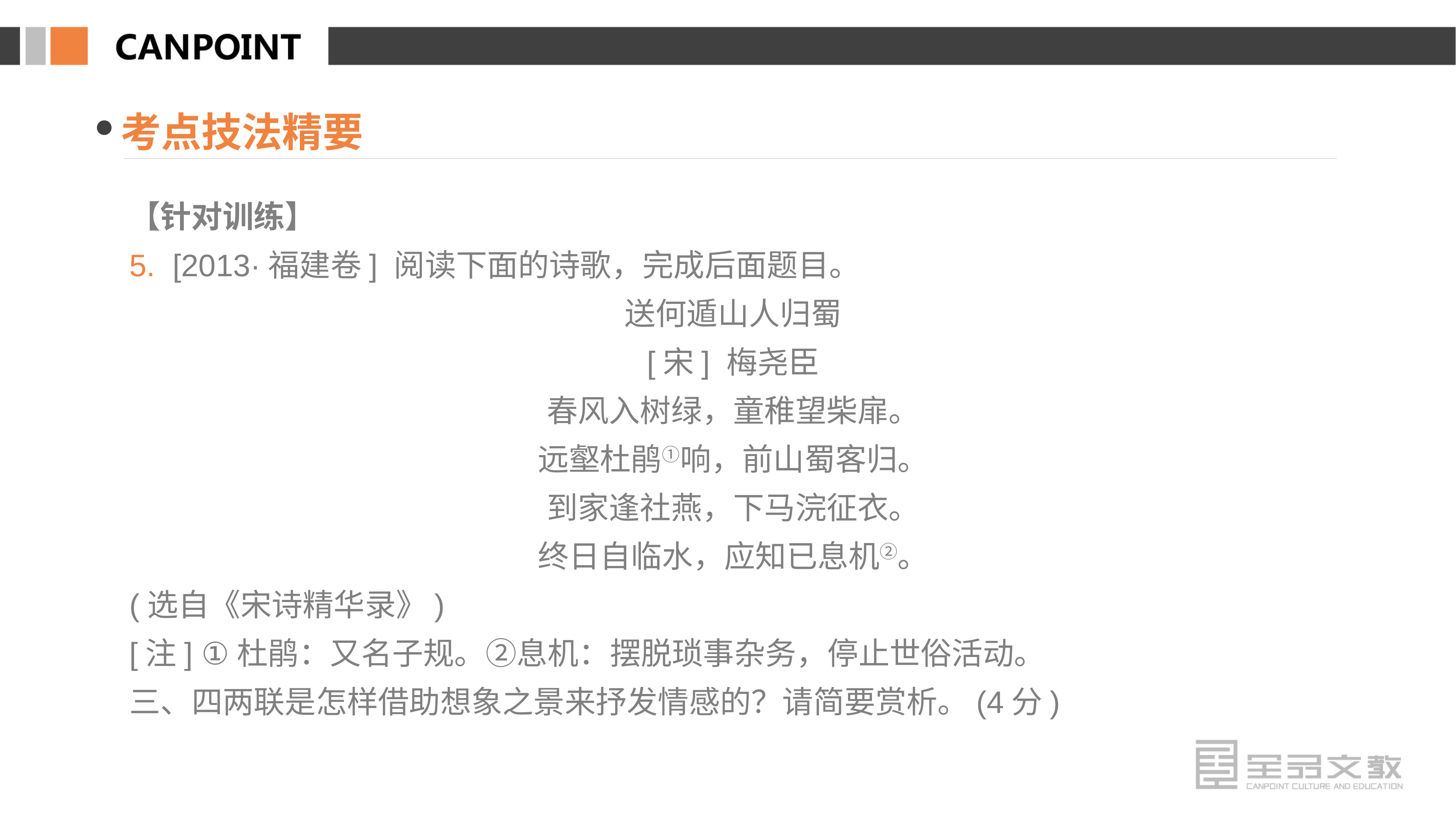

考点技法精要

【针对训练】
5.  [2013·福建卷] 阅读下面的诗歌，完成后面题目。
送何遁山人归蜀
[宋] 梅尧臣
春风入树绿，童稚望柴扉。
远壑杜鹃①响，前山蜀客归。
到家逢社燕，下马浣征衣。
终日自临水，应知已息机②。
(选自《宋诗精华录》)
[注] ①杜鹃：又名子规。②息机：摆脱琐事杂务，停止世俗活动。
三、四两联是怎样借助想象之景来抒发情感的？请简要赏析。(4分)